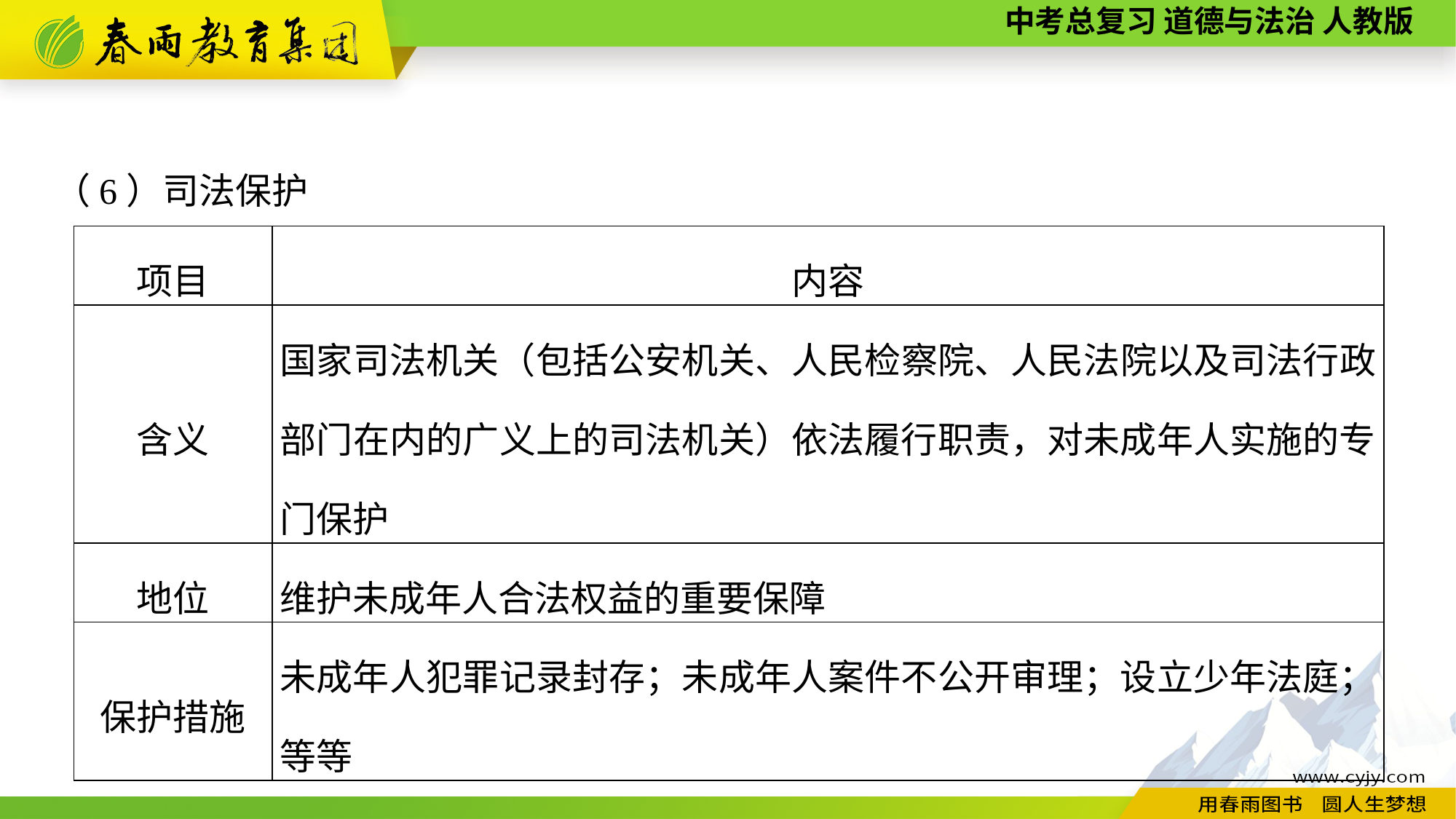

（6）司法保护
| 项目 | 内容 |
| --- | --- |
| 含义 | 国家司法机关（包括公安机关、人民检察院、人民法院以及司法行政部门在内的广义上的司法机关）依法履行职责，对未成年人实施的专门保护 |
| 地位 | 维护未成年人合法权益的重要保障 |
| 保护措施 | 未成年人犯罪记录封存；未成年人案件不公开审理；设立少年法庭；等等 |